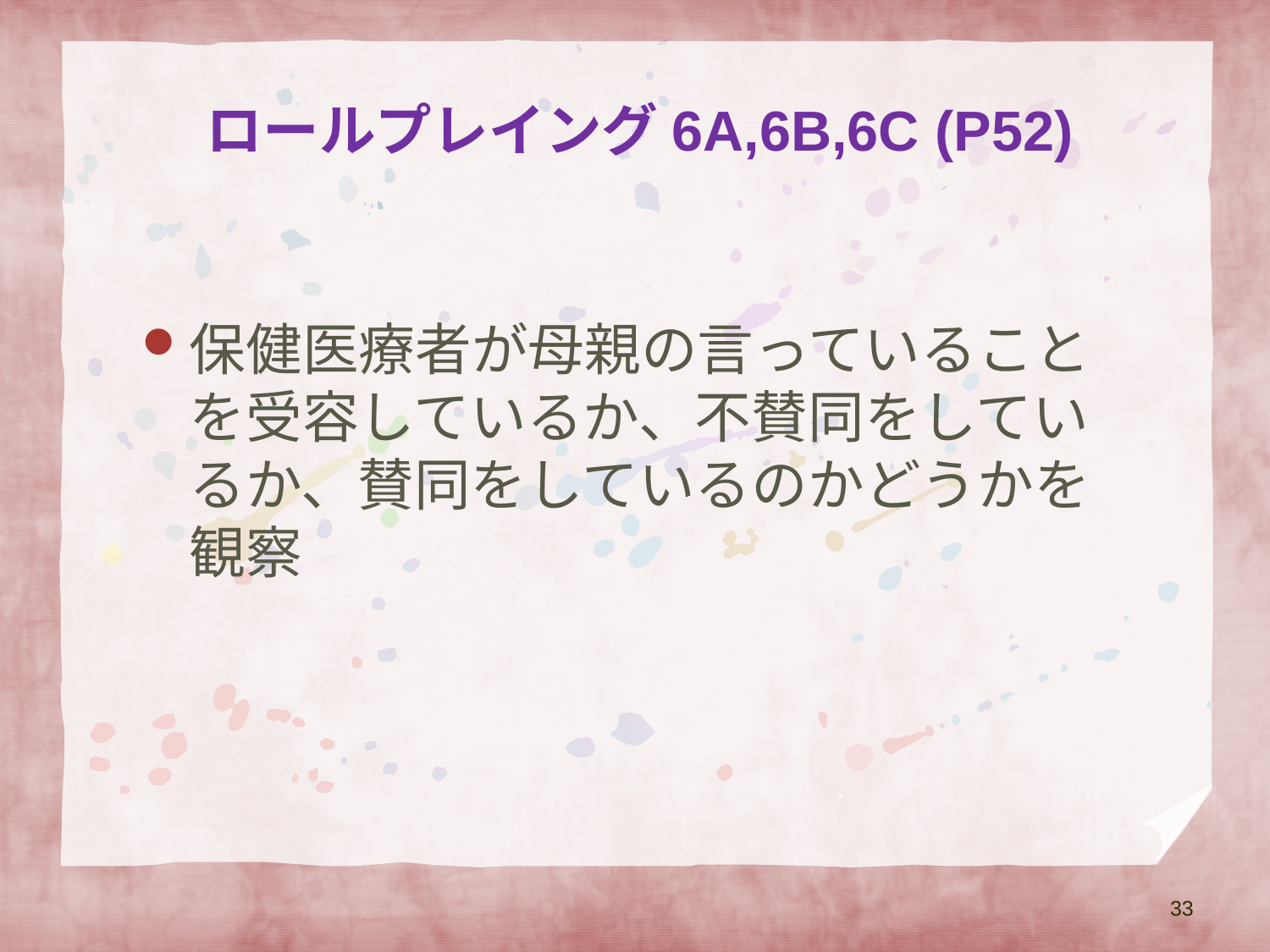

# ロールプレイング6A,6B,6C (P52)
保健医療者が母親の言っていることを受容しているか、不賛同をしているか、賛同をしているのかどうかを観察
33